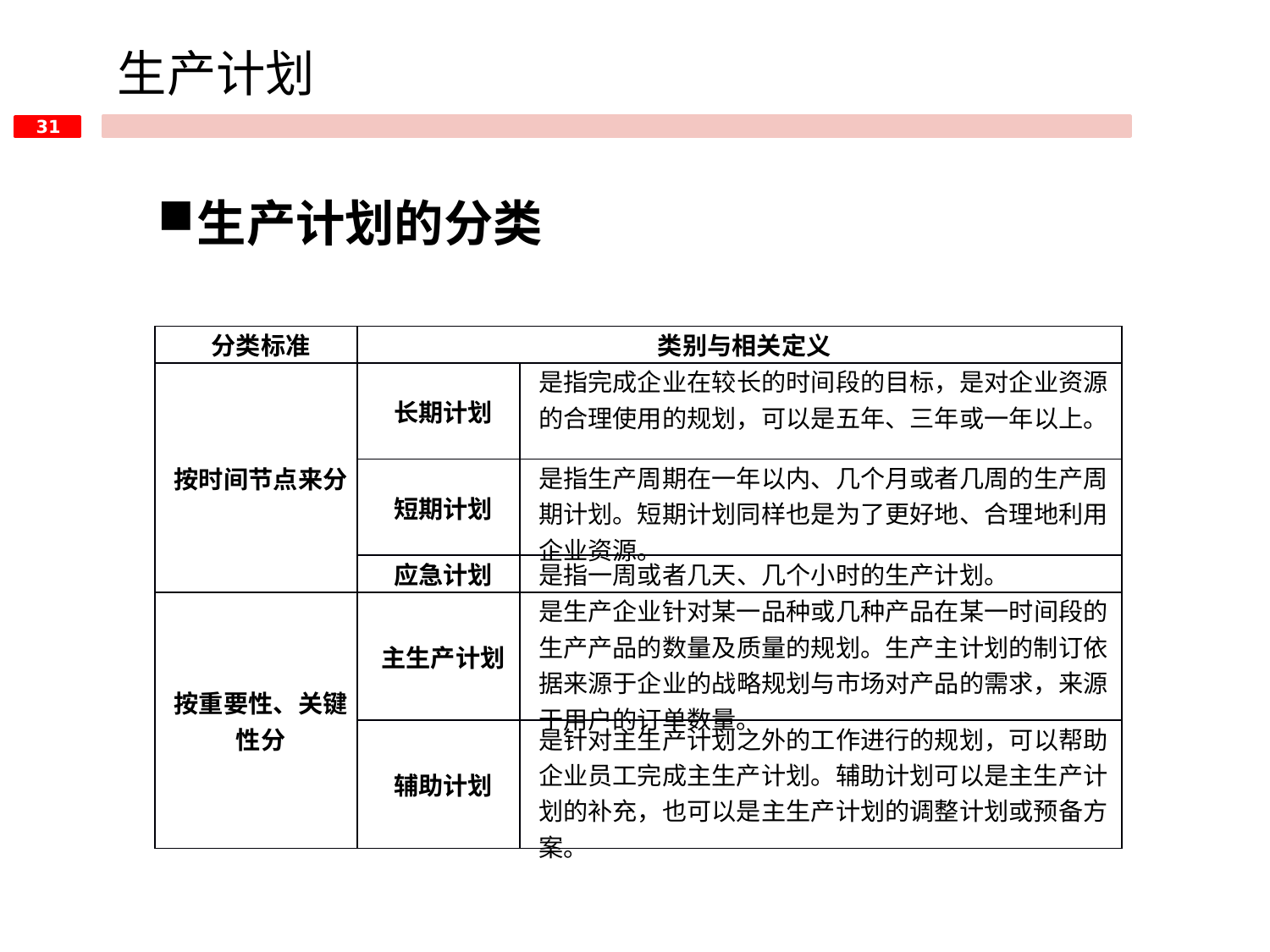

生产计划
31
生产计划的分类
| 分类标准 | 类别与相关定义 |  |
| --- | --- | --- |
| 按时间节点来分 | 长期计划 | 是指完成企业在较长的时间段的目标，是对企业资源的合理使用的规划，可以是五年、三年或一年以上。 |
|  | 短期计划 | 是指生产周期在一年以内、几个月或者几周的生产周期计划。短期计划同样也是为了更好地、合理地利用企业资源。 |
|  | 应急计划 | 是指一周或者几天、几个小时的生产计划。 |
| 按重要性、关键性分 | 主生产计划 | 是生产企业针对某一品种或几种产品在某一时间段的生产产品的数量及质量的规划。生产主计划的制订依据来源于企业的战略规划与市场对产品的需求，来源于用户的订单数量。 |
|  | 辅助计划 | 是针对主生产计划之外的工作进行的规划，可以帮助企业员工完成主生产计划。辅助计划可以是主生产计划的补充，也可以是主生产计划的调整计划或预备方案。 |